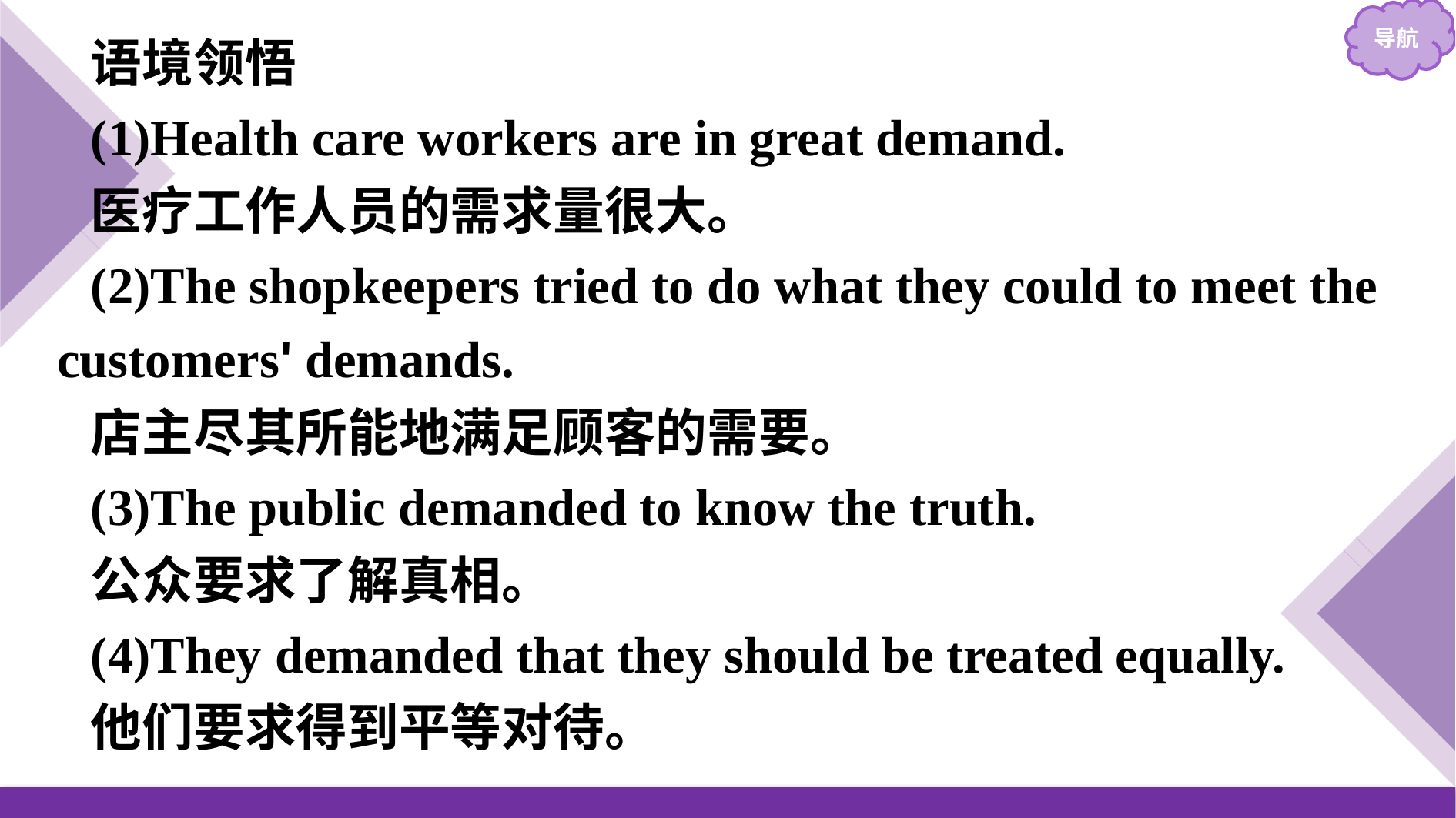

语境领悟
(1)Health care workers are in great demand.
医疗工作人员的需求量很大。
(2)The shopkeepers tried to do what they could to meet the customers' demands.
店主尽其所能地满足顾客的需要。
(3)The public demanded to know the truth.
公众要求了解真相。
(4)They demanded that they should be treated equally.
他们要求得到平等对待。